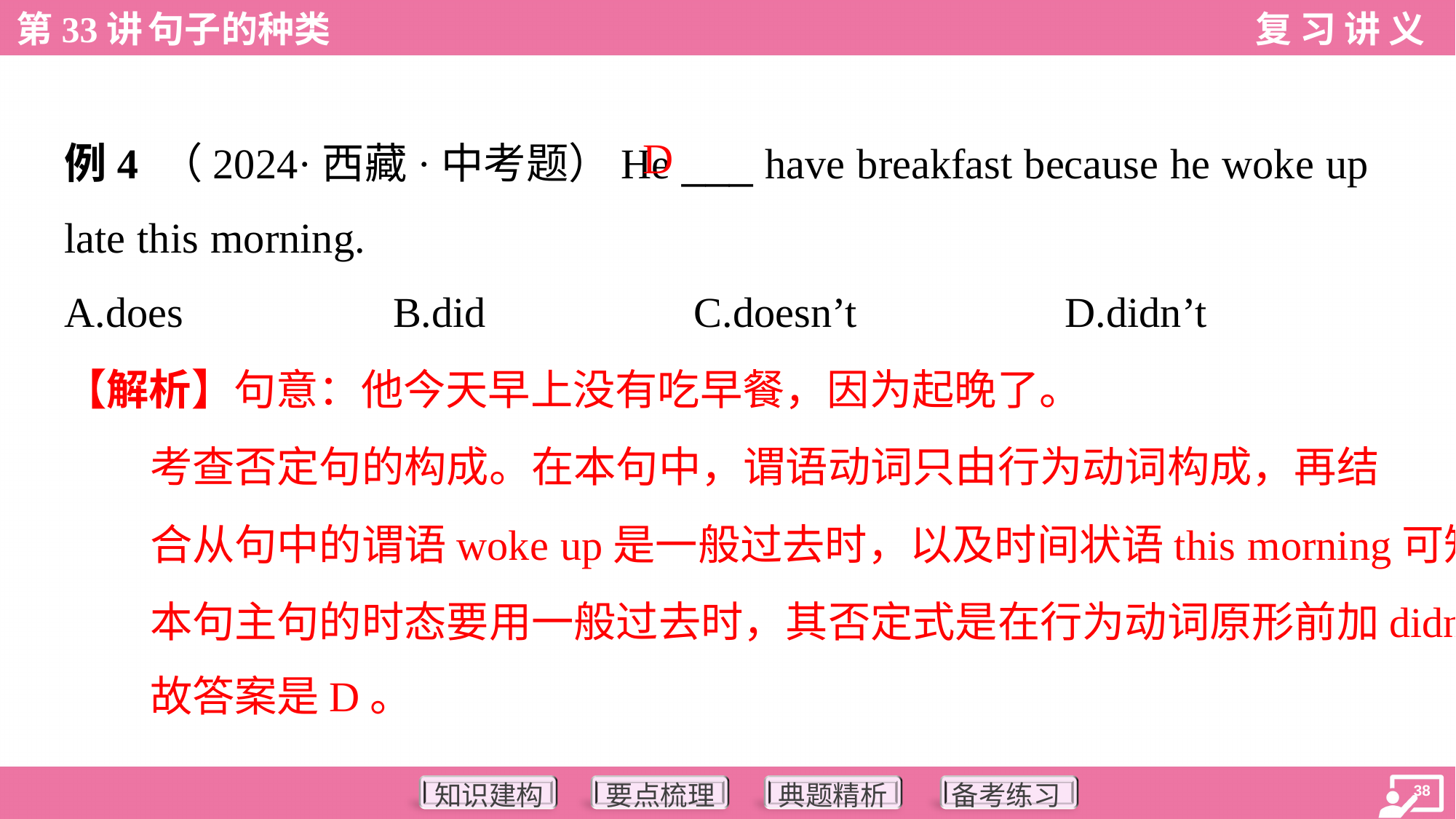

D
例4 （2024·西藏·中考题）He ___ have breakfast because he woke up
late this morning.
A.does	B.did	C.doesn’t	D.didn’t
【解析】句意：他今天早上没有吃早餐，因为起晚了。
考查否定句的构成。在本句中，谓语动词只由行为动词构成，再结
合从句中的谓语woke up是一般过去时，以及时间状语this morning可知，
本句主句的时态要用一般过去时，其否定式是在行为动词原形前加didn’t，
故答案是D。